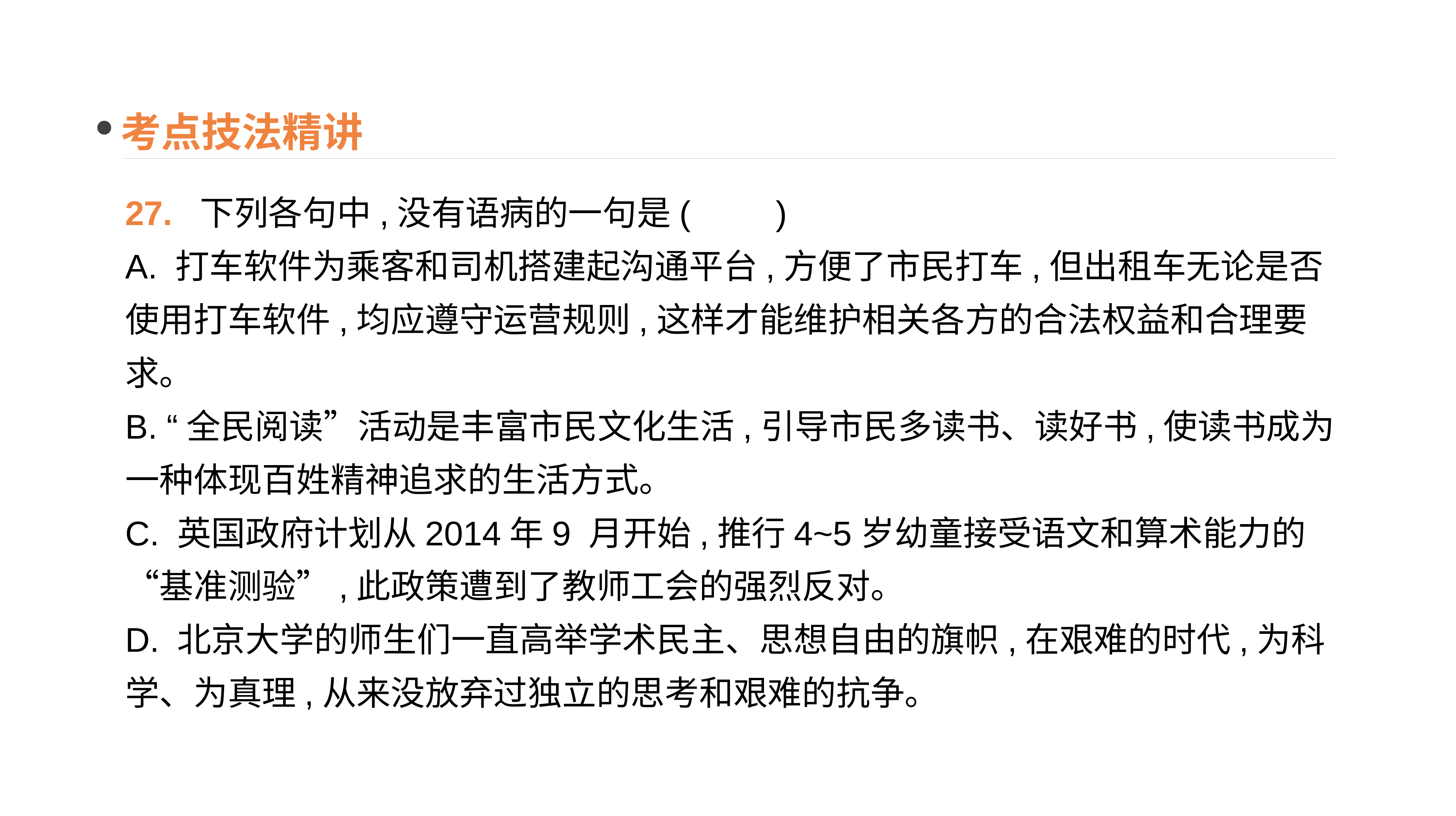

考点技法精讲

27.  下列各句中,没有语病的一句是(　　)
A. 打车软件为乘客和司机搭建起沟通平台,方便了市民打车,但出租车无论是否使用打车软件,均应遵守运营规则,这样才能维护相关各方的合法权益和合理要求。
B. “全民阅读”活动是丰富市民文化生活,引导市民多读书、读好书,使读书成为一种体现百姓精神追求的生活方式。
C. 英国政府计划从2014年9 月开始,推行4~5岁幼童接受语文和算术能力的“基准测验”,此政策遭到了教师工会的强烈反对。
D. 北京大学的师生们一直高举学术民主、思想自由的旗帜,在艰难的时代,为科学、为真理,从来没放弃过独立的思考和艰难的抗争。